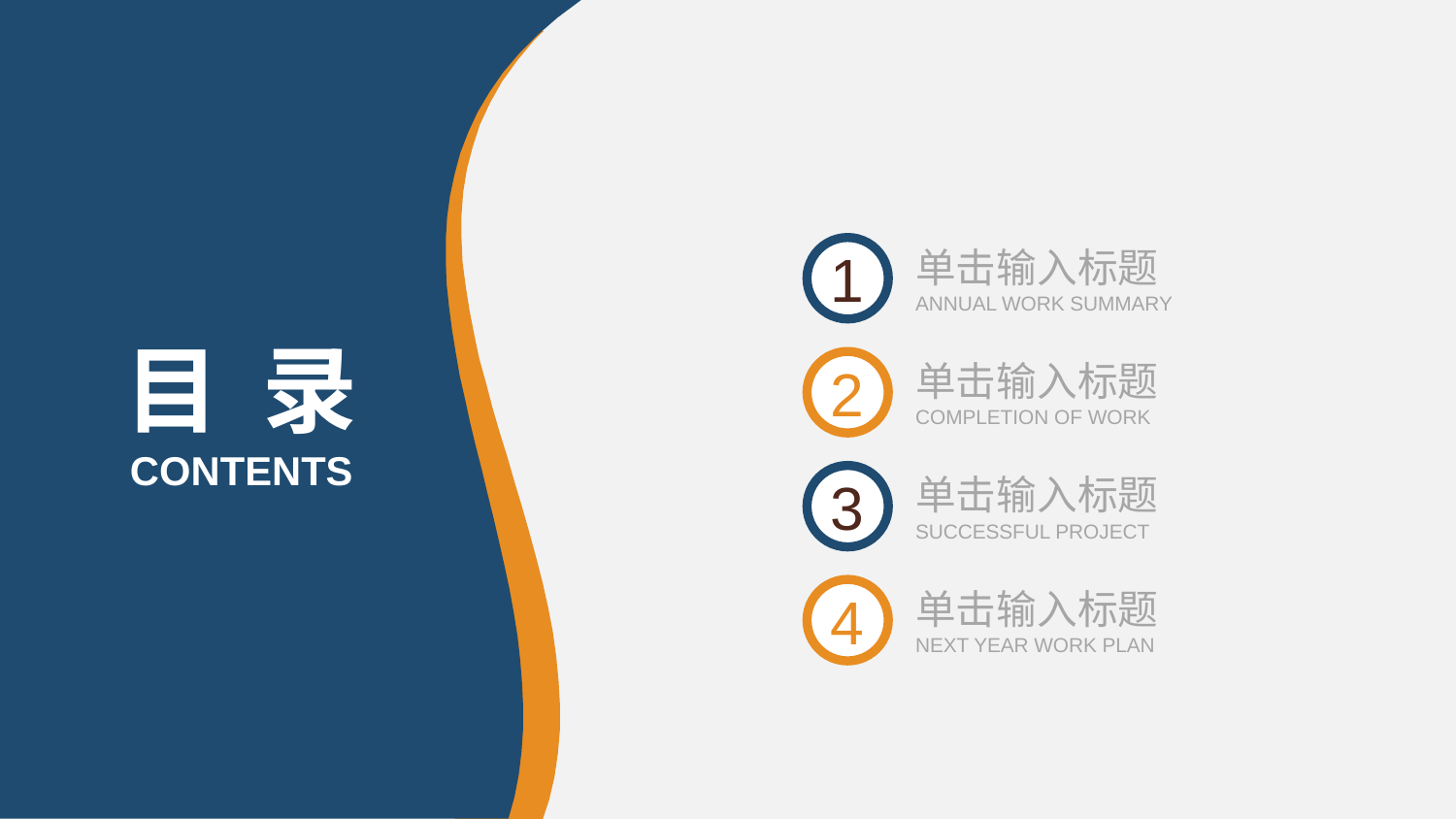

1
单击输入标题ANNUAL WORK SUMMARY
目  录
2
单击输入标题COMPLETION OF WORK
CONTENTS
3
单击输入标题SUCCESSFUL PROJECT
4
单击输入标题
NEXT YEAR WORK PLAN